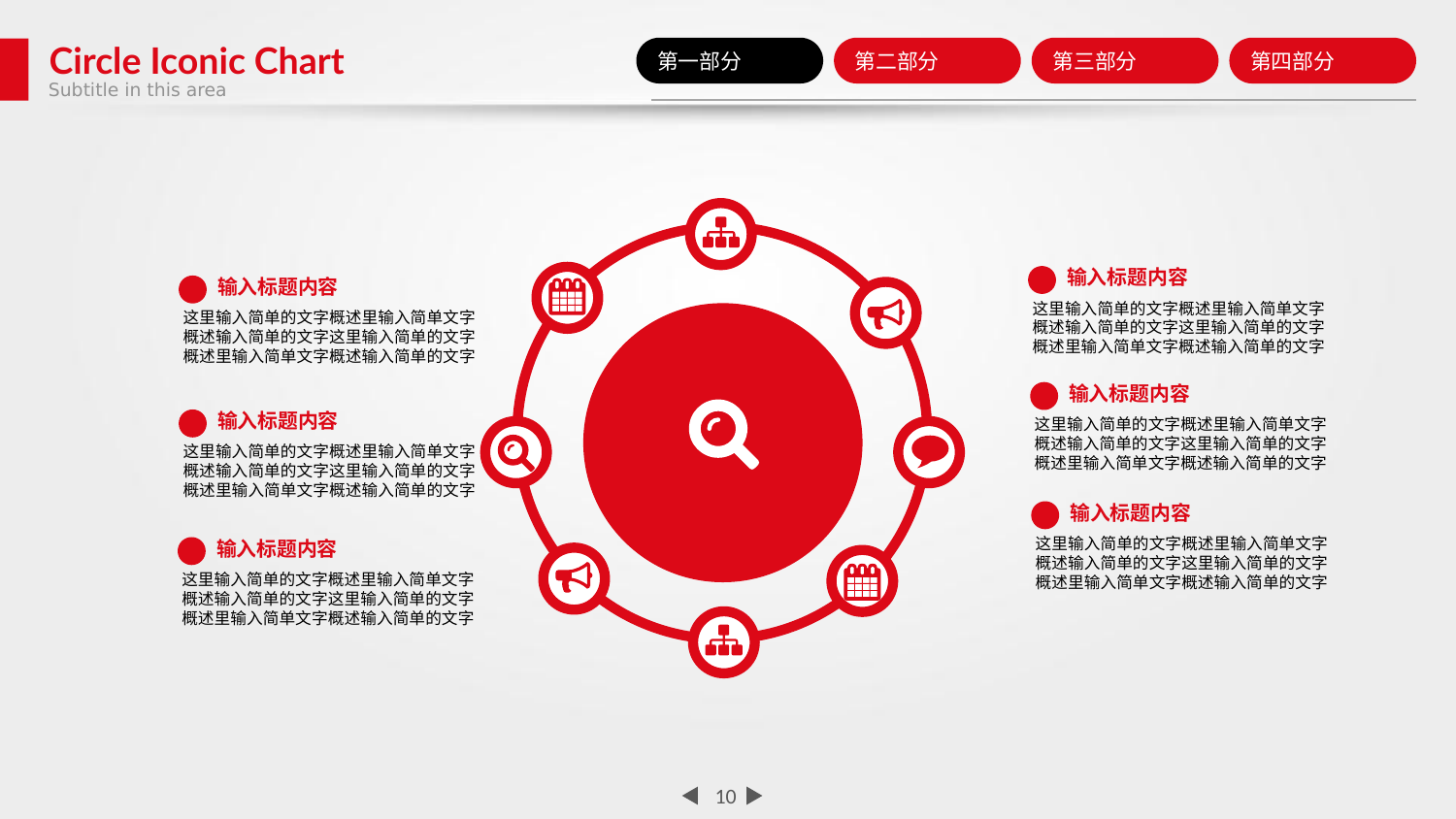

Circle Iconic Chart
第一部分
第二部分
第三部分
第四部分

Subtitle in this area

输入标题内容

输入标题内容

这里输入简单的文字概述里输入简单文字概述输入简单的文字这里输入简单的文字概述里输入简单文字概述输入简单的文字

这里输入简单的文字概述里输入简单文字概述输入简单的文字这里输入简单的文字概述里输入简单文字概述输入简单的文字
输入标题内容

输入标题内容

这里输入简单的文字概述里输入简单文字概述输入简单的文字这里输入简单的文字概述里输入简单文字概述输入简单的文字

这里输入简单的文字概述里输入简单文字概述输入简单的文字这里输入简单的文字概述里输入简单文字概述输入简单的文字
输入标题内容

这里输入简单的文字概述里输入简单文字概述输入简单的文字这里输入简单的文字概述里输入简单文字概述输入简单的文字
输入标题内容

这里输入简单的文字概述里输入简单文字概述输入简单的文字这里输入简单的文字概述里输入简单文字概述输入简单的文字

10